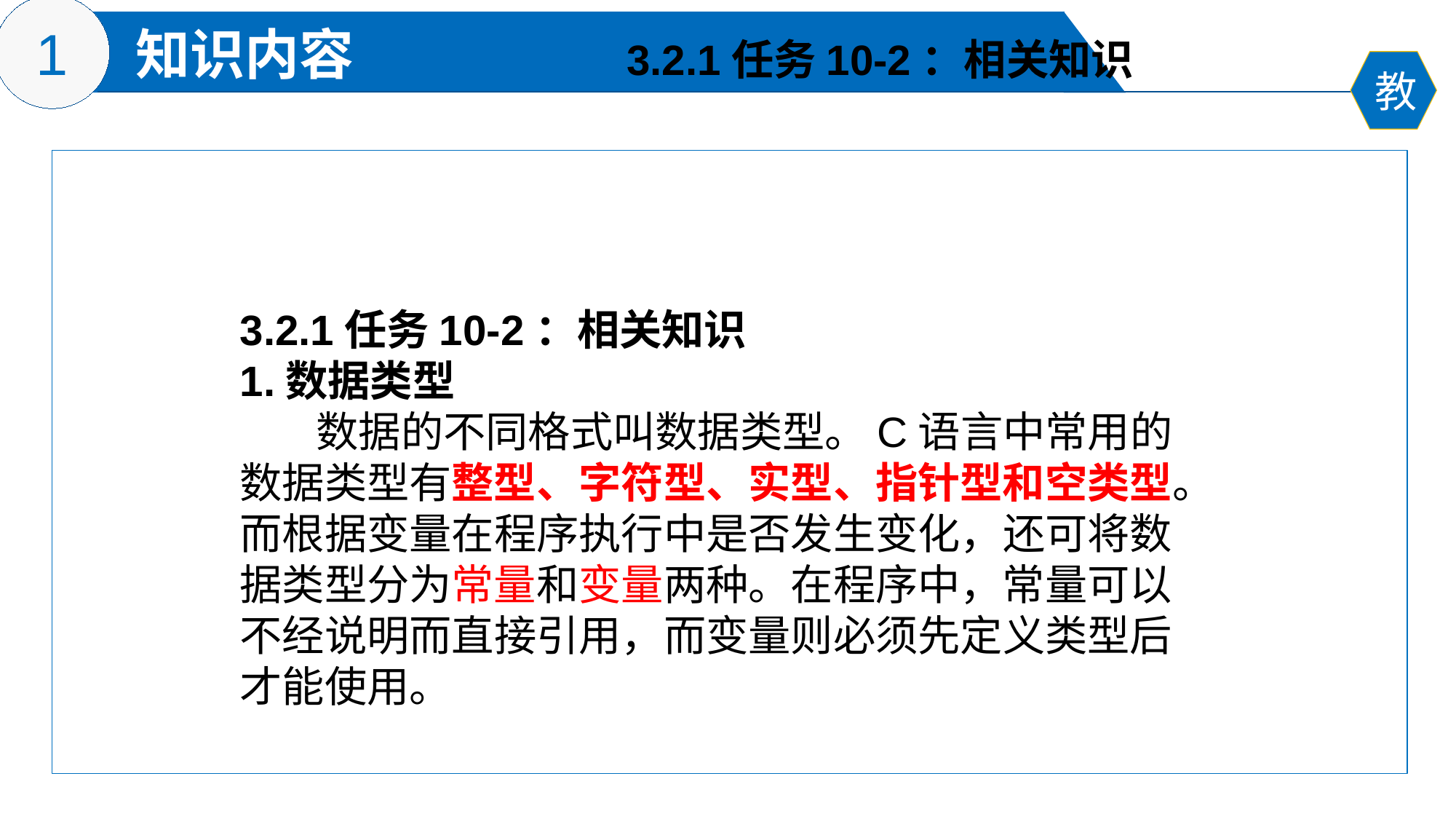

3.2.1任务10-2：相关知识
3.2.1任务10-2：相关知识
1.数据类型
       数据的不同格式叫数据类型。C语言中常用的数据类型有整型、字符型、实型、指针型和空类型。而根据变量在程序执行中是否发生变化，还可将数据类型分为常量和变量两种。在程序中，常量可以不经说明而直接引用，而变量则必须先定义类型后才能使用。